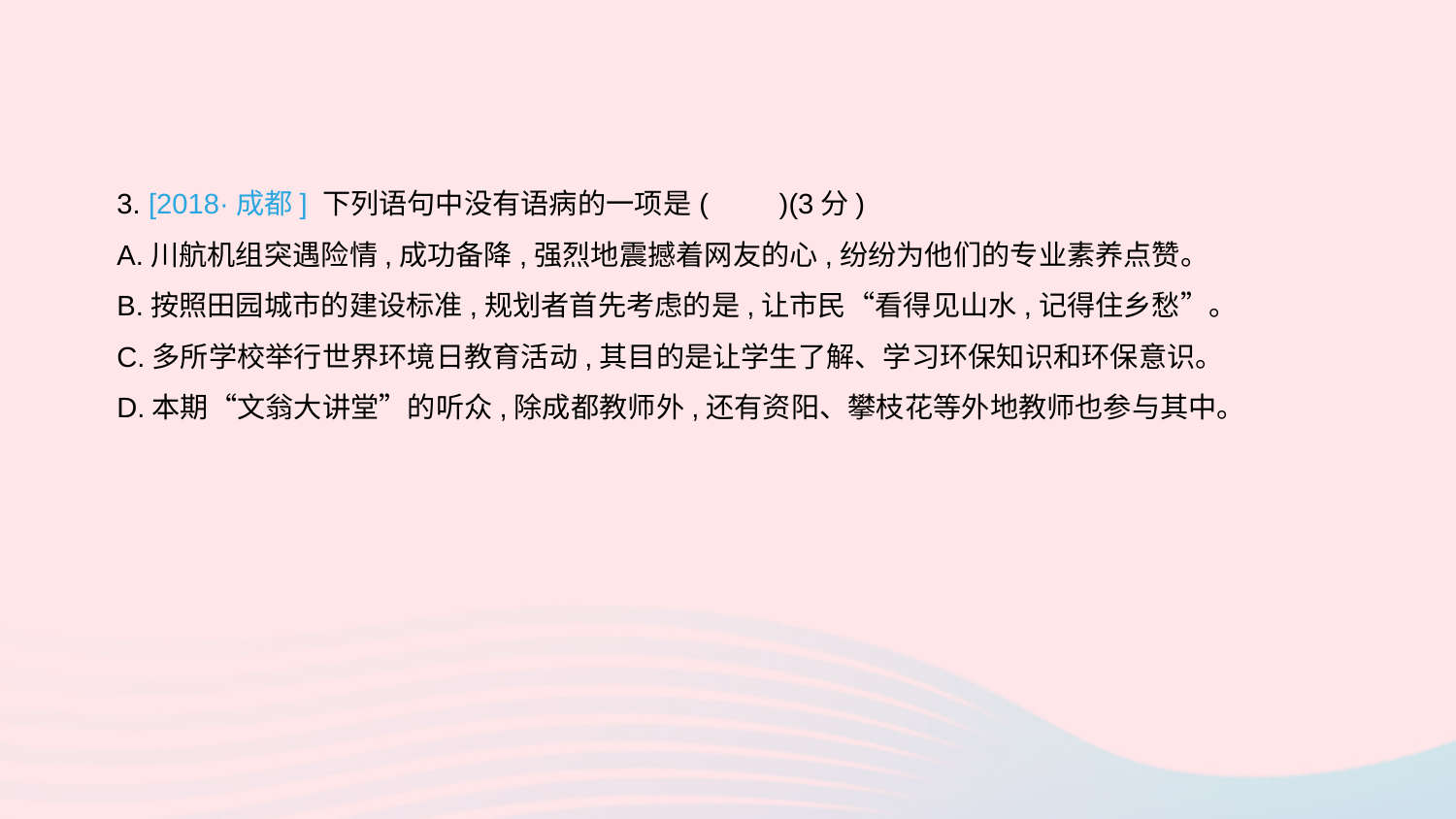

3. [2018·成都] 下列语句中没有语病的一项是	(　　)(3分)
A.川航机组突遇险情,成功备降,强烈地震撼着网友的心,纷纷为他们的专业素养点赞。
B.按照田园城市的建设标准,规划者首先考虑的是,让市民“看得见山水,记得住乡愁”。
C.多所学校举行世界环境日教育活动,其目的是让学生了解、学习环保知识和环保意识。
D.本期“文翁大讲堂”的听众,除成都教师外,还有资阳、攀枝花等外地教师也参与其中。